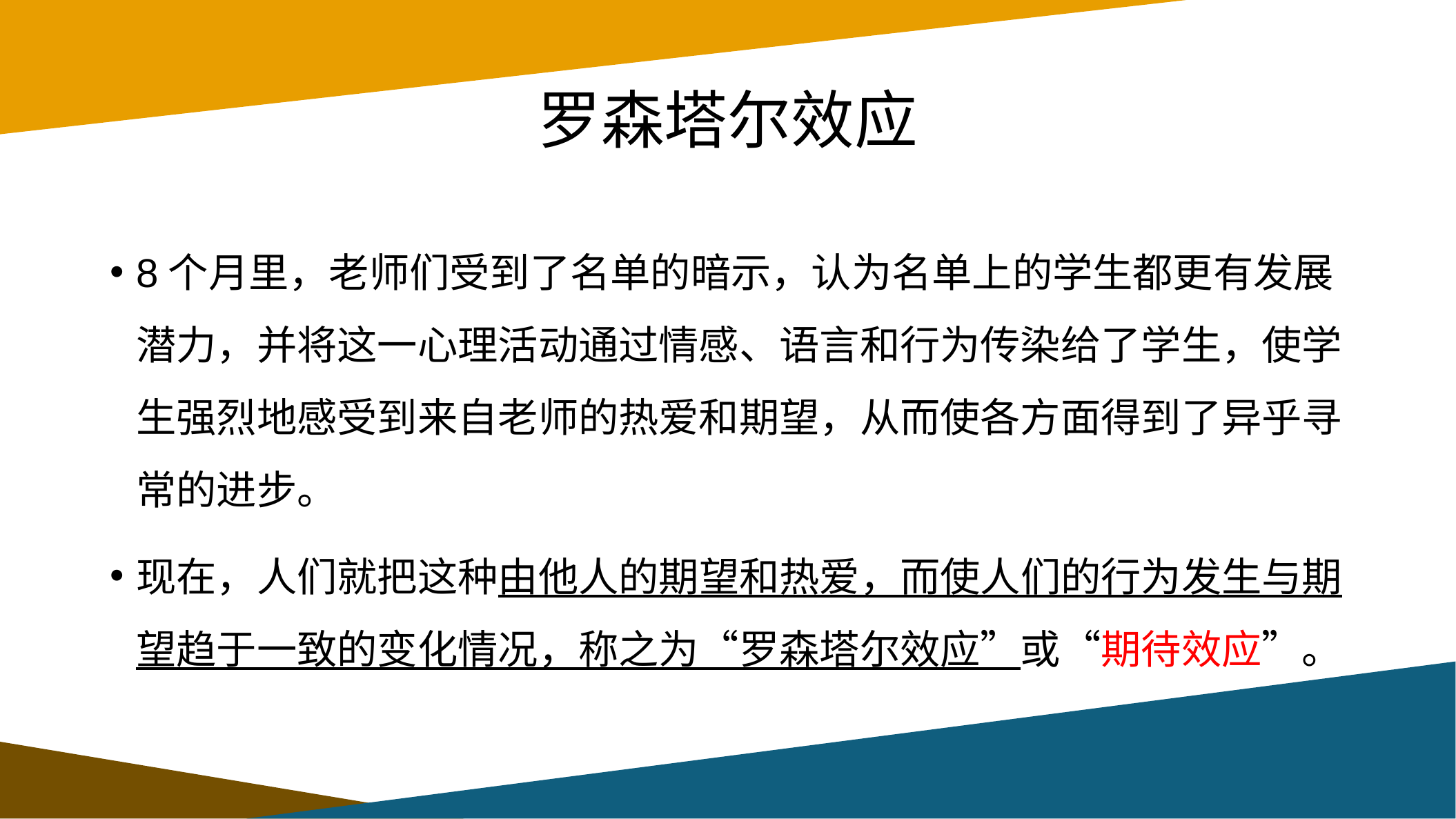

# 罗森塔尔效应
8个月里，老师们受到了名单的暗示，认为名单上的学生都更有发展潜力，并将这一心理活动通过情感、语言和行为传染给了学生，使学生强烈地感受到来自老师的热爱和期望，从而使各方面得到了异乎寻常的进步。
现在，人们就把这种由他人的期望和热爱，而使人们的行为发生与期望趋于一致的变化情况，称之为“罗森塔尔效应”或“期待效应”。